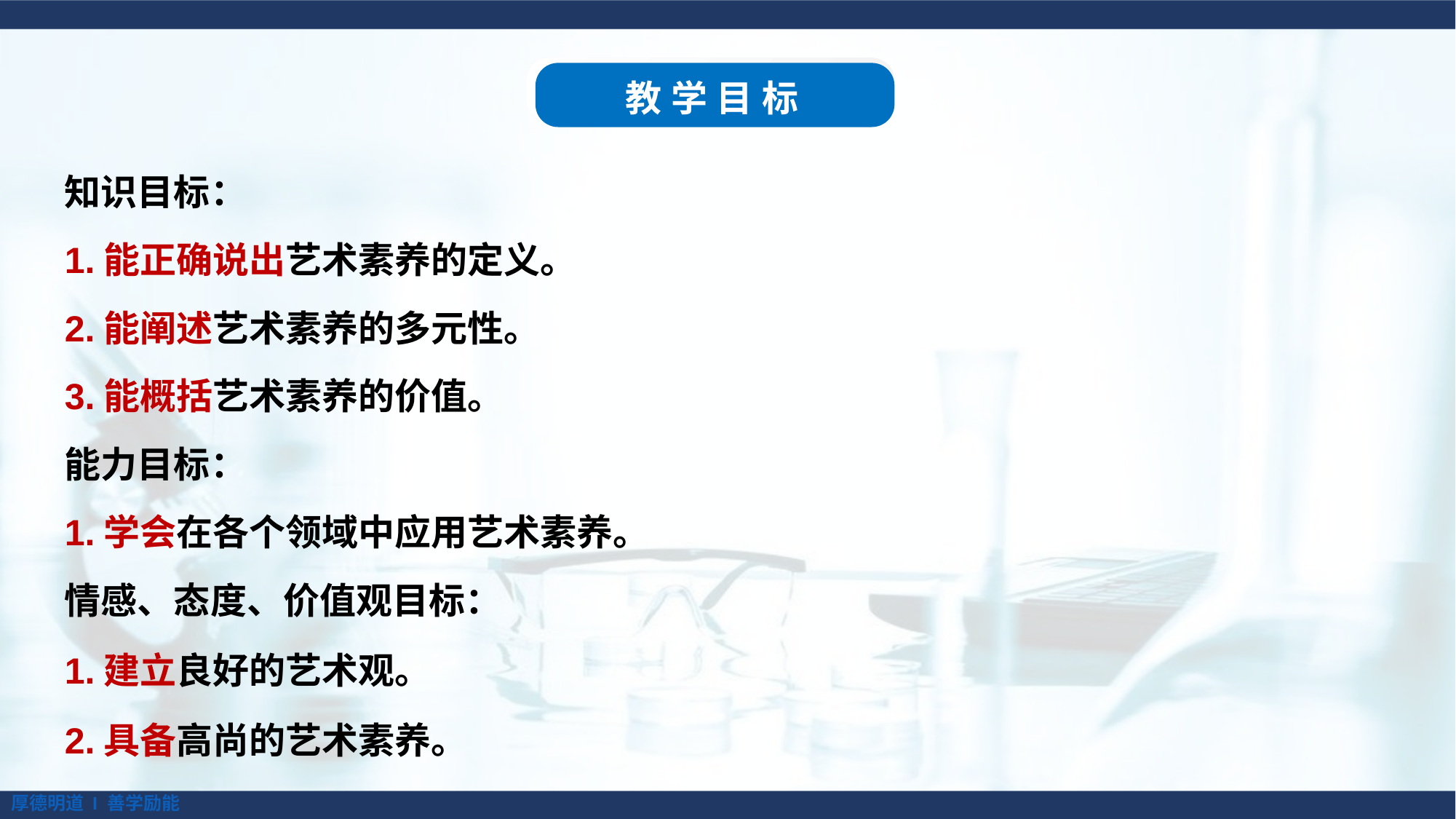

教学目标
知识目标：
1.能正确说出艺术素养的定义。
2.能阐述艺术素养的多元性。
3.能概括艺术素养的价值。
能力目标：
1.学会在各个领域中应用艺术素养。
情感、态度、价值观目标：
1.建立良好的艺术观。
2.具备高尚的艺术素养。

厚德明道 I 善学励能